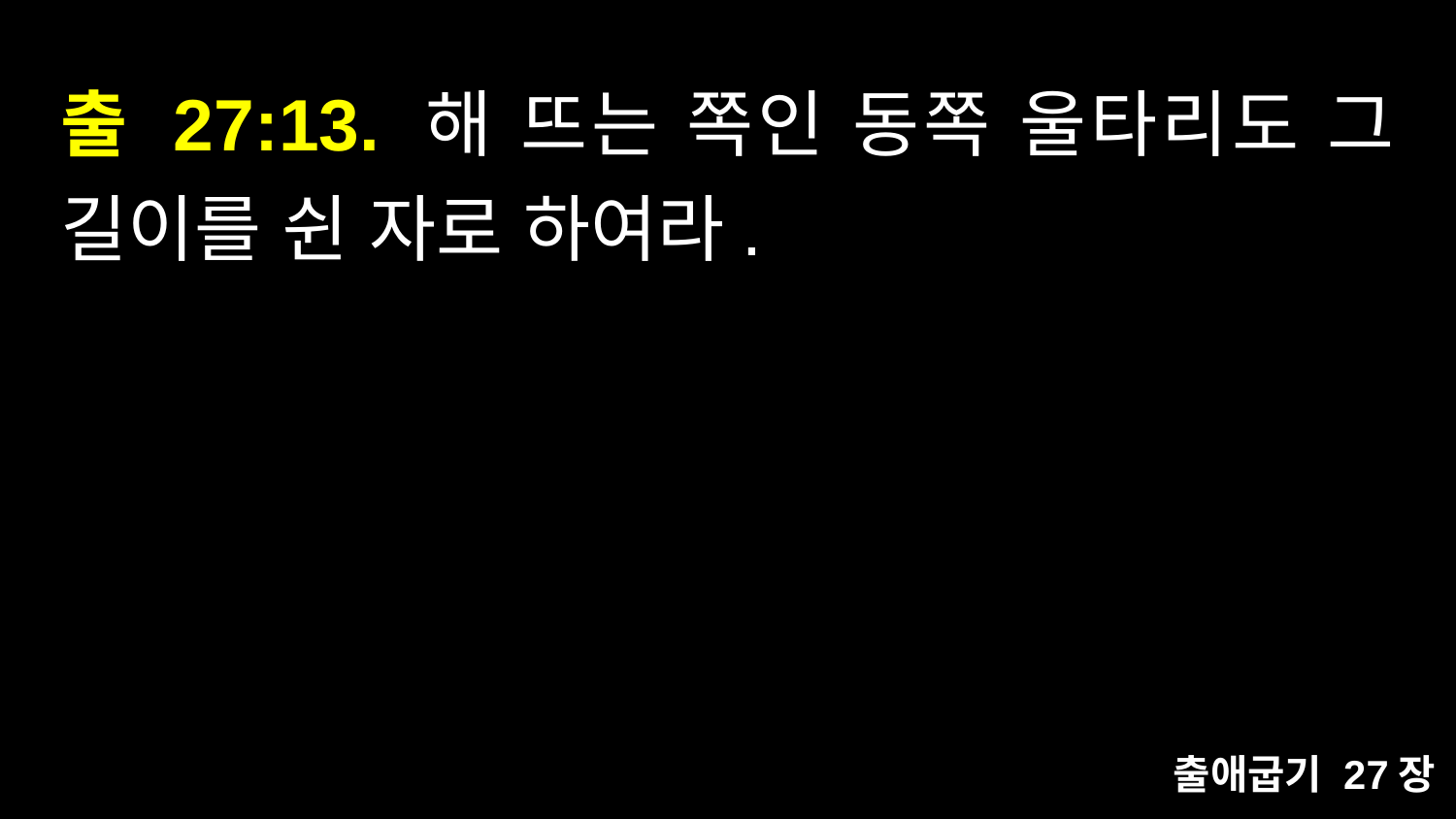

# 출 27:13. 해 뜨는 쪽인 동쪽 울타리도 그 길이를 쉰 자로 하여라.
출애굽기 27장